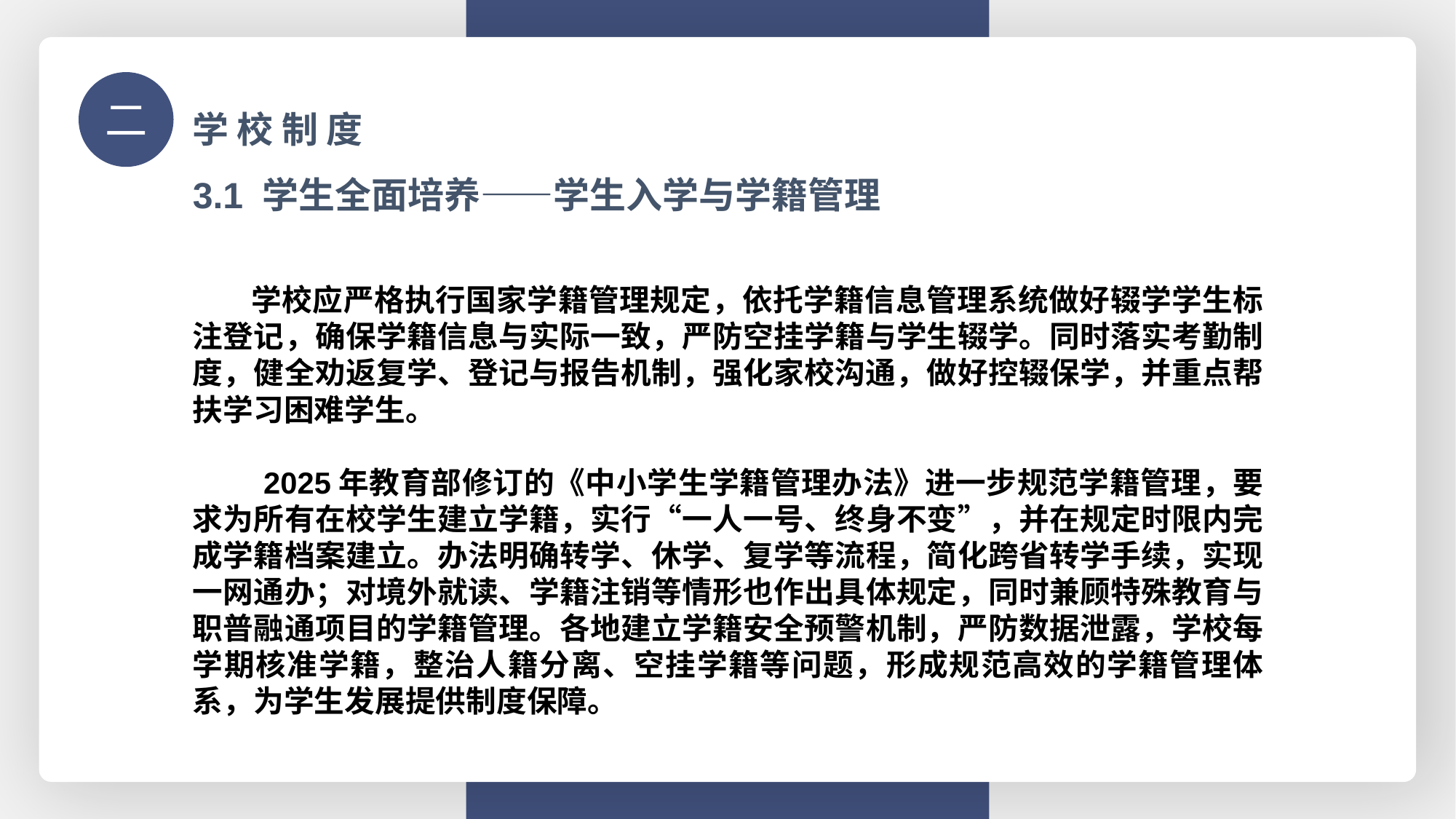

学 校 制 度
二
3.1 学生全面培养——学生入学与学籍管理
        学校应严格执行国家学籍管理规定，依托学籍信息管理系统做好辍学学生标注登记，确保学籍信息与实际一致，严防空挂学籍与学生辍学。同时落实考勤制度，健全劝返复学、登记与报告机制，强化家校沟通，做好控辍保学，并重点帮扶学习困难学生。

        2025年教育部修订的《中小学生学籍管理办法》进一步规范学籍管理，要求为所有在校学生建立学籍，实行“一人一号、终身不变”，并在规定时限内完成学籍档案建立。办法明确转学、休学、复学等流程，简化跨省转学手续，实现一网通办；对境外就读、学籍注销等情形也作出具体规定，同时兼顾特殊教育与职普融通项目的学籍管理。各地建立学籍安全预警机制，严防数据泄露，学校每学期核准学籍，整治人籍分离、空挂学籍等问题，形成规范高效的学籍管理体系，为学生发展提供制度保障。